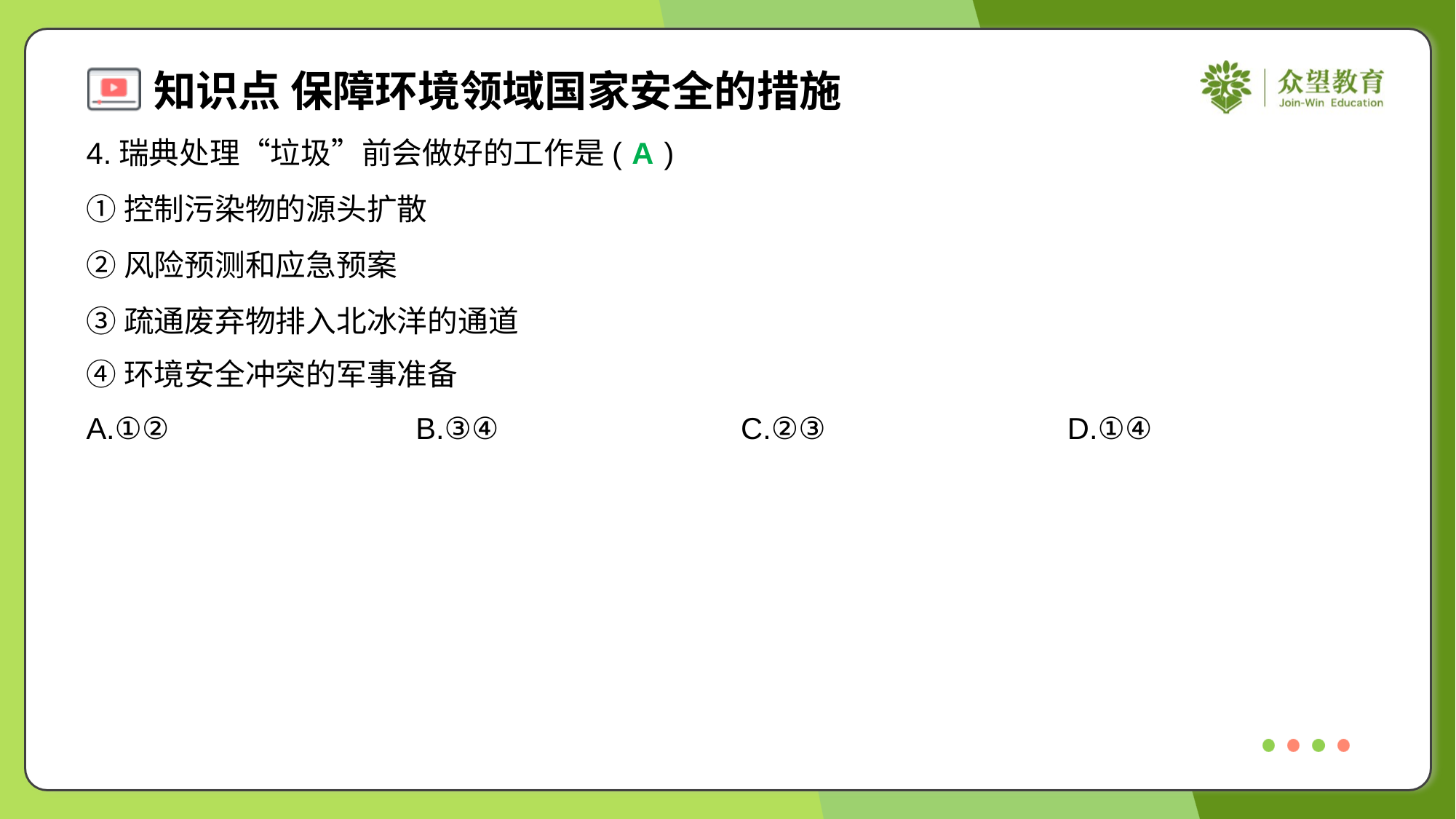

4.瑞典处理“垃圾”前会做好的工作是(     )
A
①控制污染物的源头扩散
②风险预测和应急预案
③疏通废弃物排入北冰洋的通道
④环境安全冲突的军事准备
A.①②	B.③④	C.②③	D.①④